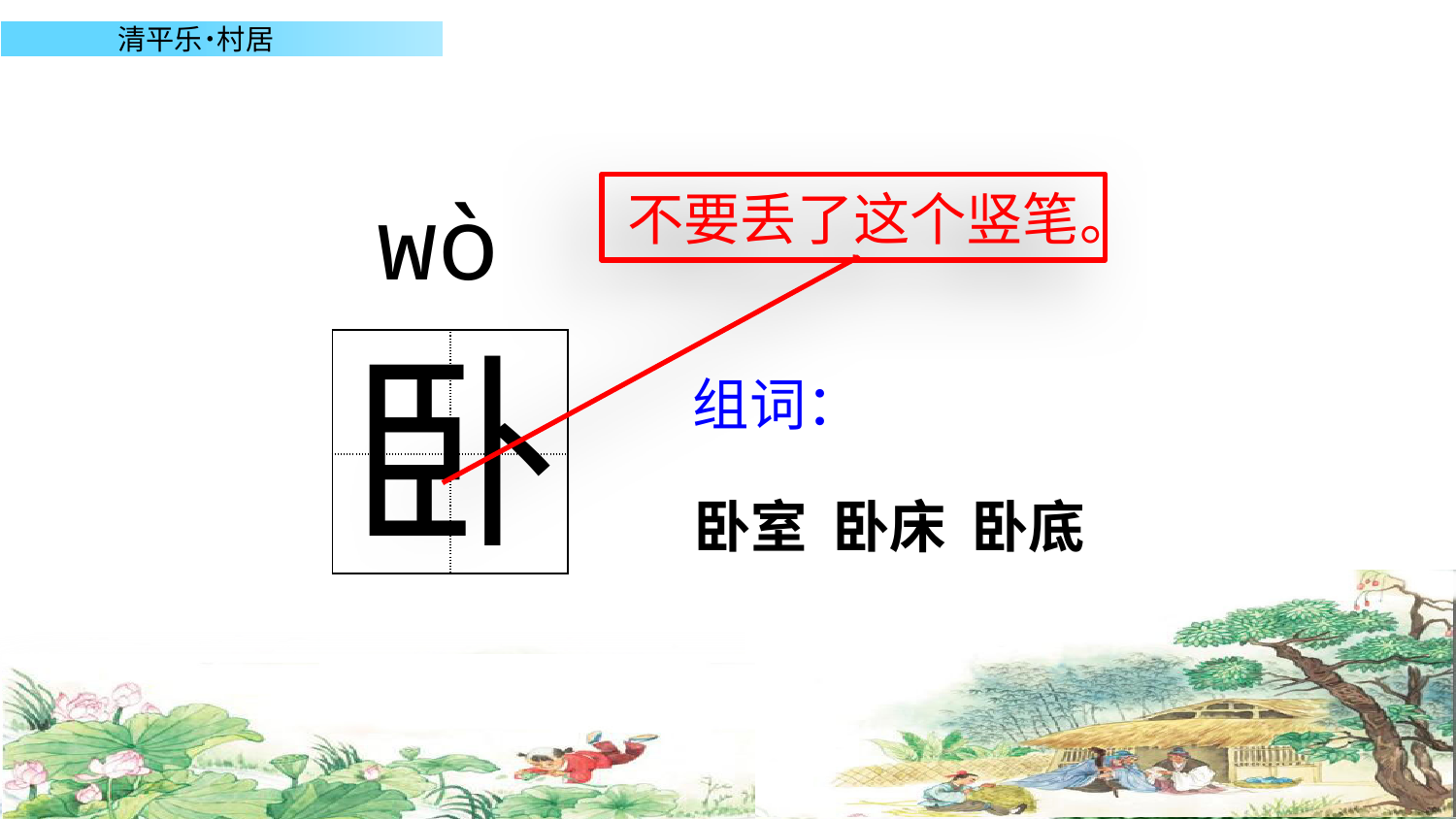

wò
不要丢了这个竖笔。
卧
|  |  |
| --- | --- |
|  |  |
组词：
卧室  卧床  卧底